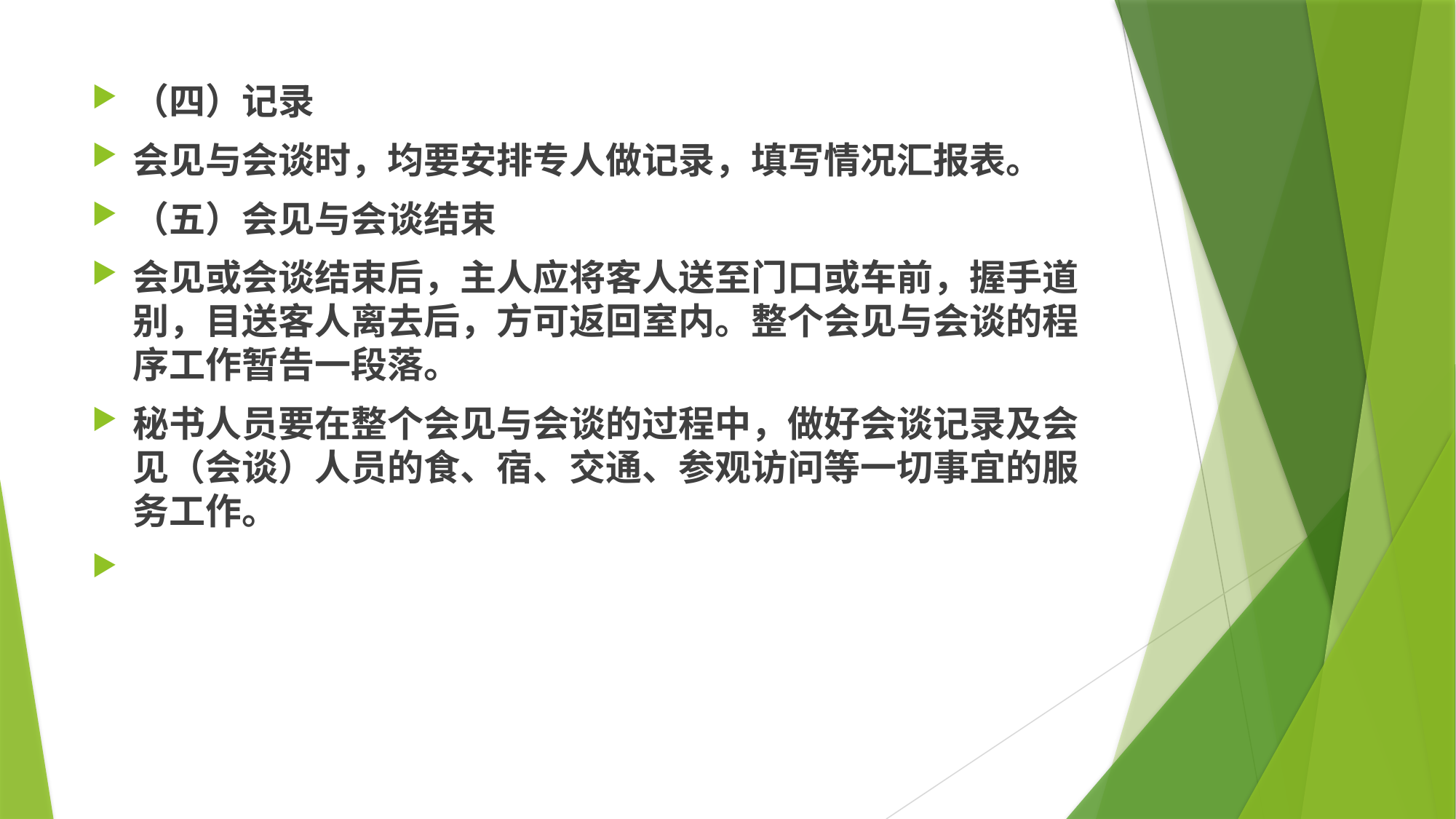

#
（四）记录
会见与会谈时，均要安排专人做记录，填写情况汇报表。
（五）会见与会谈结束
会见或会谈结束后，主人应将客人送至门口或车前，握手道别，目送客人离去后，方可返回室内。整个会见与会谈的程序工作暂告一段落。
秘书人员要在整个会见与会谈的过程中，做好会谈记录及会见（会谈）人员的食、宿、交通、参观访问等一切事宜的服务工作。